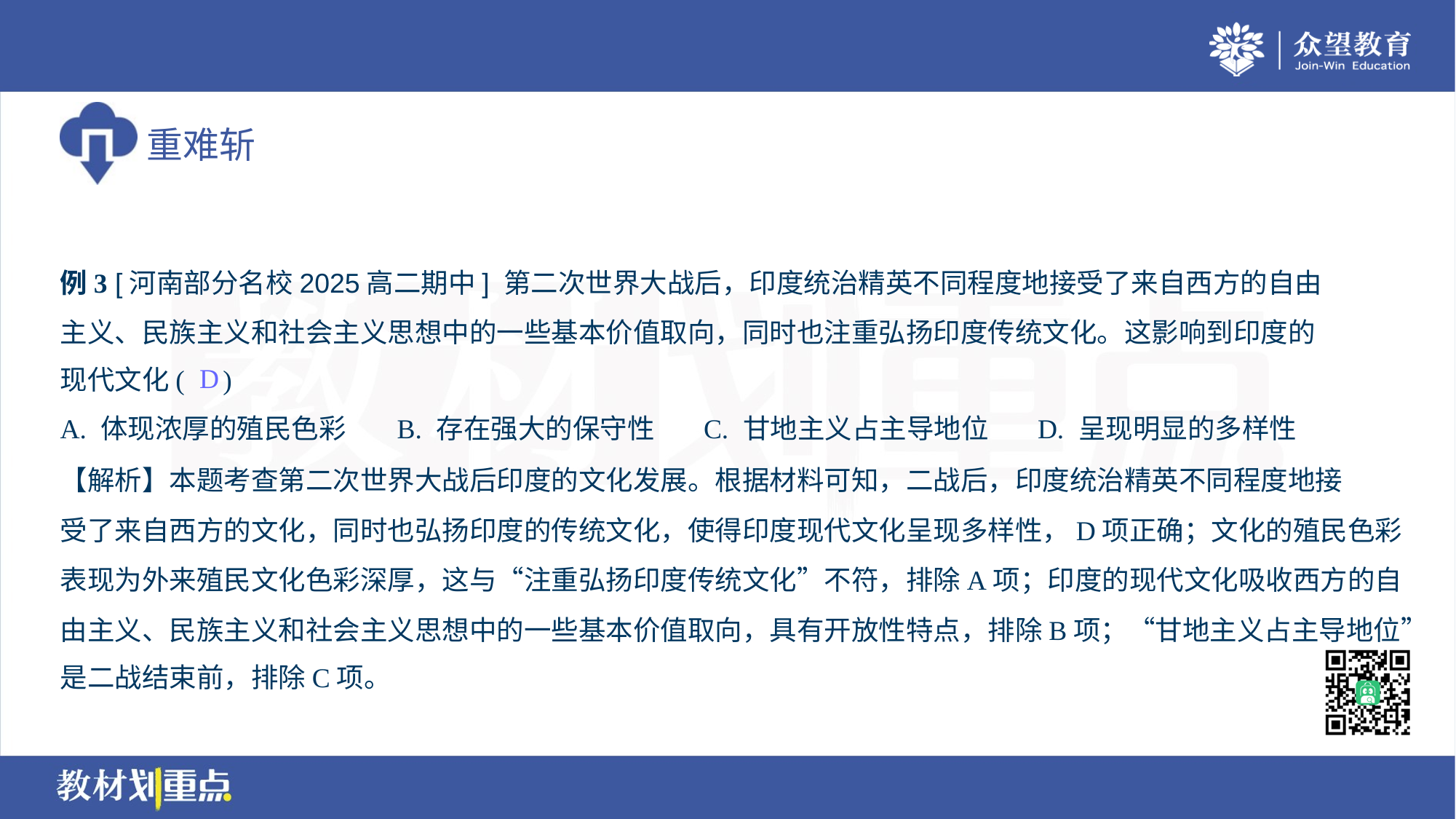

例3 [河南部分名校2025高二期中] 第二次世界大战后，印度统治精英不同程度地接受了来自西方的自由
主义、民族主义和社会主义思想中的一些基本价值取向，同时也注重弘扬印度传统文化。这影响到印度的
现代文化(     )
D
A. 体现浓厚的殖民色彩	B. 存在强大的保守性	C. 甘地主义占主导地位	D. 呈现明显的多样性
【解析】本题考查第二次世界大战后印度的文化发展。根据材料可知，二战后，印度统治精英不同程度地接
受了来自西方的文化，同时也弘扬印度的传统文化，使得印度现代文化呈现多样性，D项正确；文化的殖民色彩
表现为外来殖民文化色彩深厚，这与“注重弘扬印度传统文化”不符，排除A项；印度的现代文化吸收西方的自
由主义、民族主义和社会主义思想中的一些基本价值取向，具有开放性特点，排除B项；“甘地主义占主导地位”
是二战结束前，排除C项。